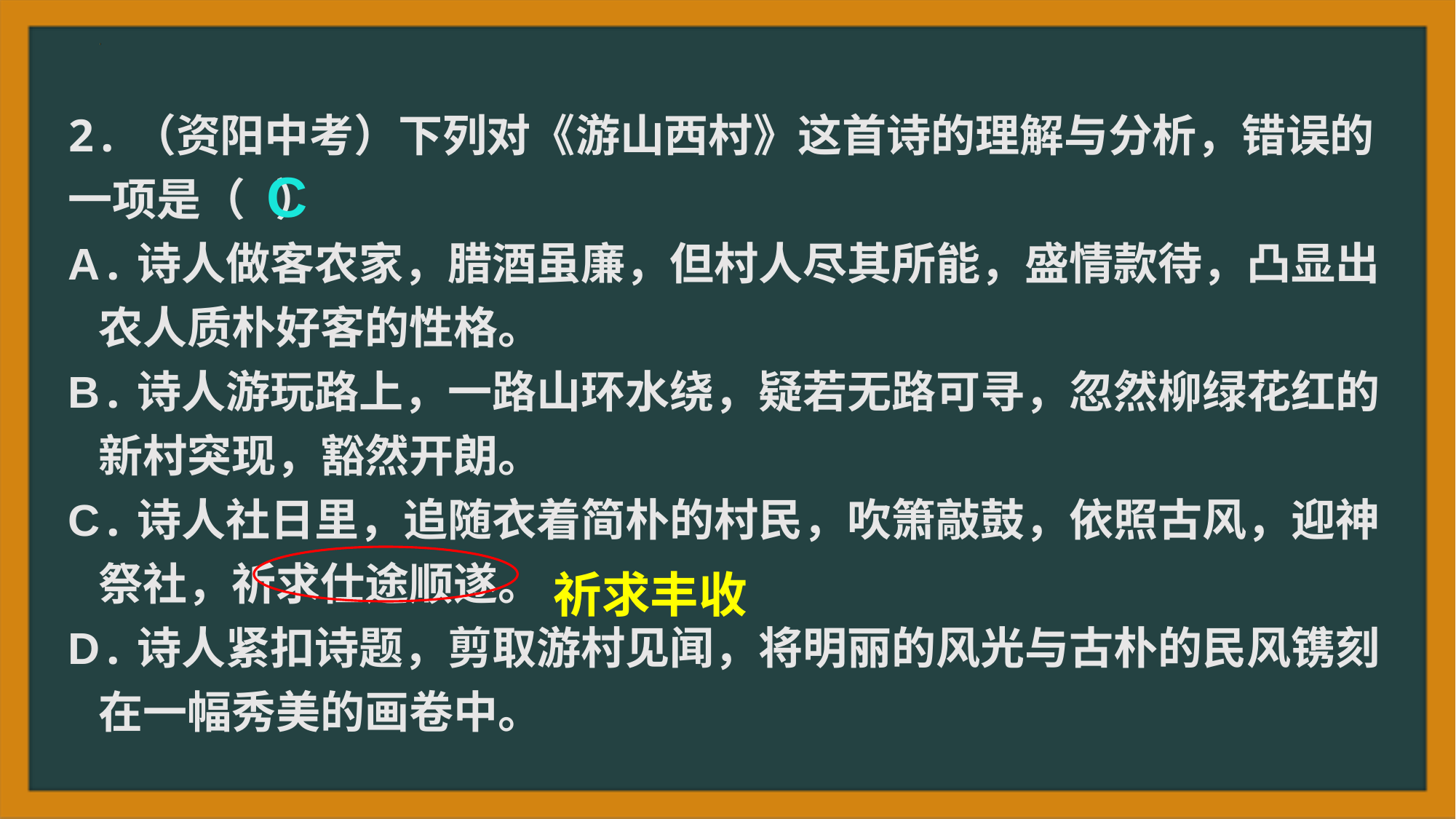

2.（资阳中考）下列对《游山西村》这首诗的理解与分析，错误的一项是（   ）
A.诗人做客农家，腊酒虽廉，但村人尽其所能，盛情款待，凸显出
  农人质朴好客的性格。
B.诗人游玩路上，一路山环水绕，疑若无路可寻，忽然柳绿花红的
  新村突现，豁然开朗。
C.诗人社日里，追随衣着简朴的村民，吹箫敲鼓，依照古风，迎神
  祭社，祈求仕途顺遂。
D.诗人紧扣诗题，剪取游村见闻，将明丽的风光与古朴的民风镌刻
  在一幅秀美的画卷中。
C
祈求丰收